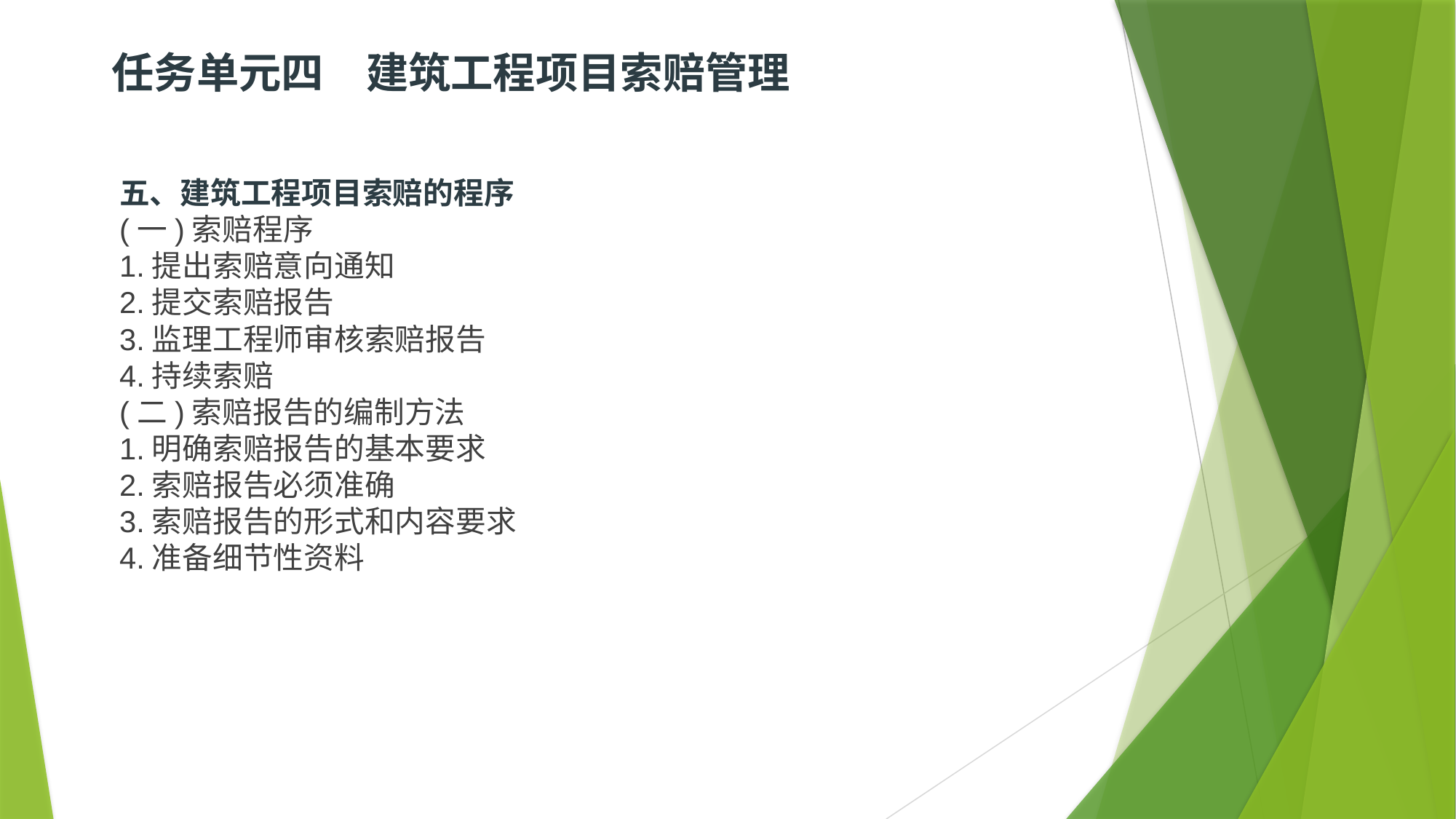

# 任务单元四　建筑工程项目索赔管理
五、建筑工程项目索赔的程序
(一)索赔程序
1.提出索赔意向通知
2.提交索赔报告
3.监理工程师审核索赔报告
4.持续索赔
(二)索赔报告的编制方法
1.明确索赔报告的基本要求
2.索赔报告必须准确
3.索赔报告的形式和内容要求
4.准备细节性资料